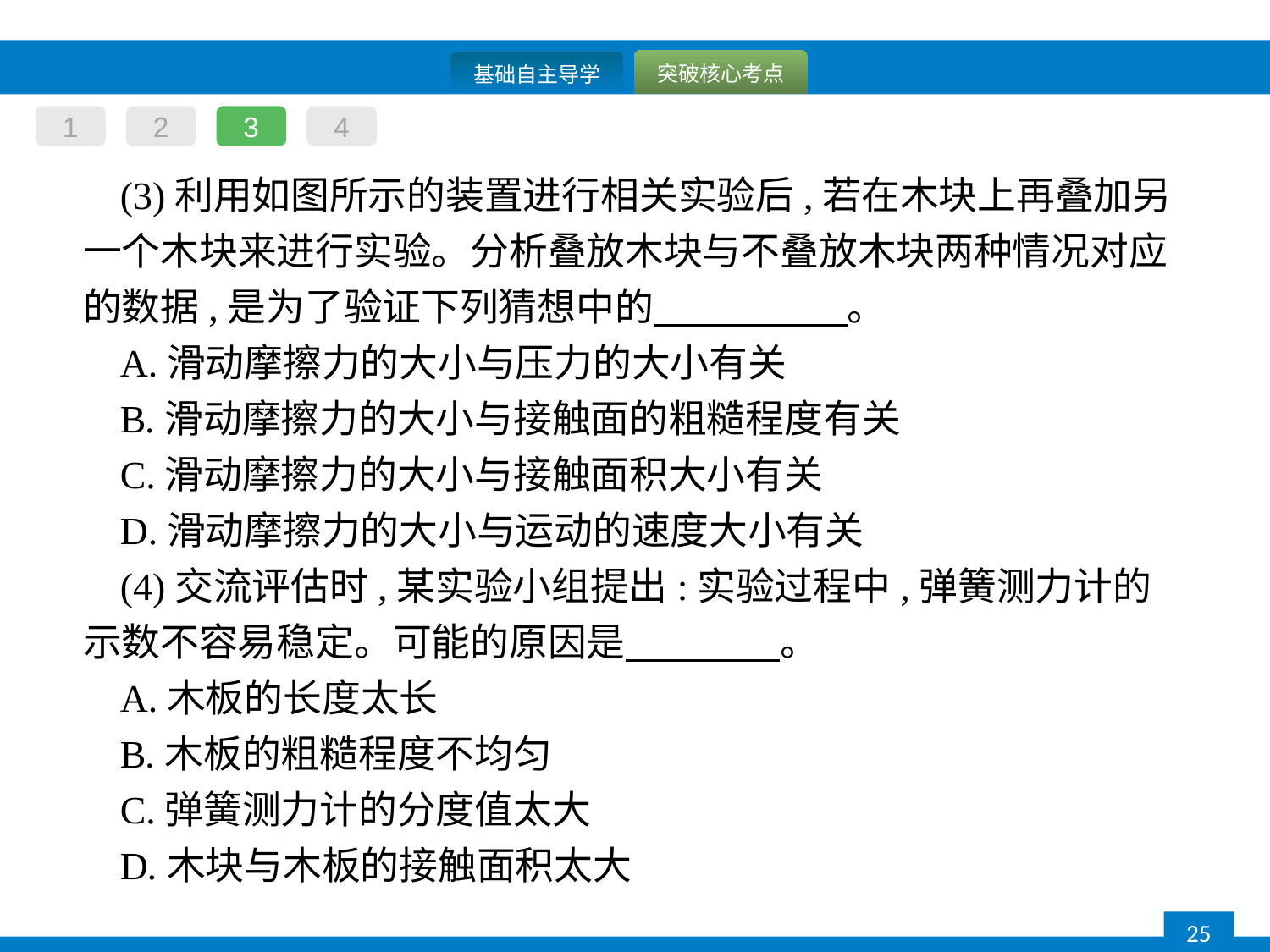

1
2
3
4
(3)利用如图所示的装置进行相关实验后,若在木块上再叠加另一个木块来进行实验。分析叠放木块与不叠放木块两种情况对应的数据,是为了验证下列猜想中的　　　　　。
A.滑动摩擦力的大小与压力的大小有关
B.滑动摩擦力的大小与接触面的粗糙程度有关
C.滑动摩擦力的大小与接触面积大小有关
D.滑动摩擦力的大小与运动的速度大小有关
(4)交流评估时,某实验小组提出:实验过程中,弹簧测力计的示数不容易稳定。可能的原因是　　　　。
A.木板的长度太长
B.木板的粗糙程度不均匀
C.弹簧测力计的分度值太大
D.木块与木板的接触面积太大